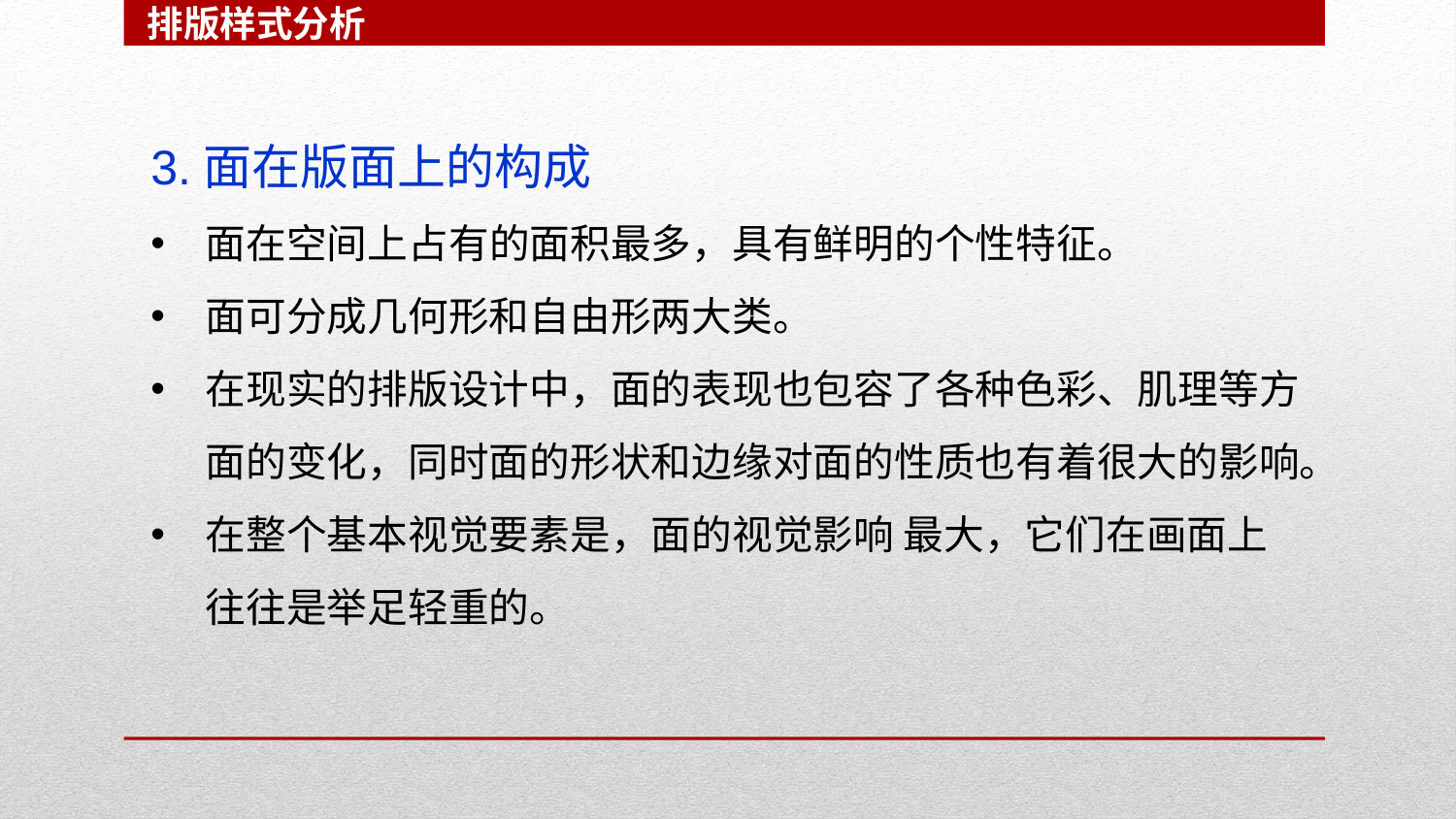

排版样式分析
3.面在版面上的构成
面在空间上占有的面积最多，具有鲜明的个性特征。
面可分成几何形和自由形两大类。
在现实的排版设计中，面的表现也包容了各种色彩、肌理等方面的变化，同时面的形状和边缘对面的性质也有着很大的影响。
在整个基本视觉要素是，面的视觉影响 最大，它们在画面上往往是举足轻重的。